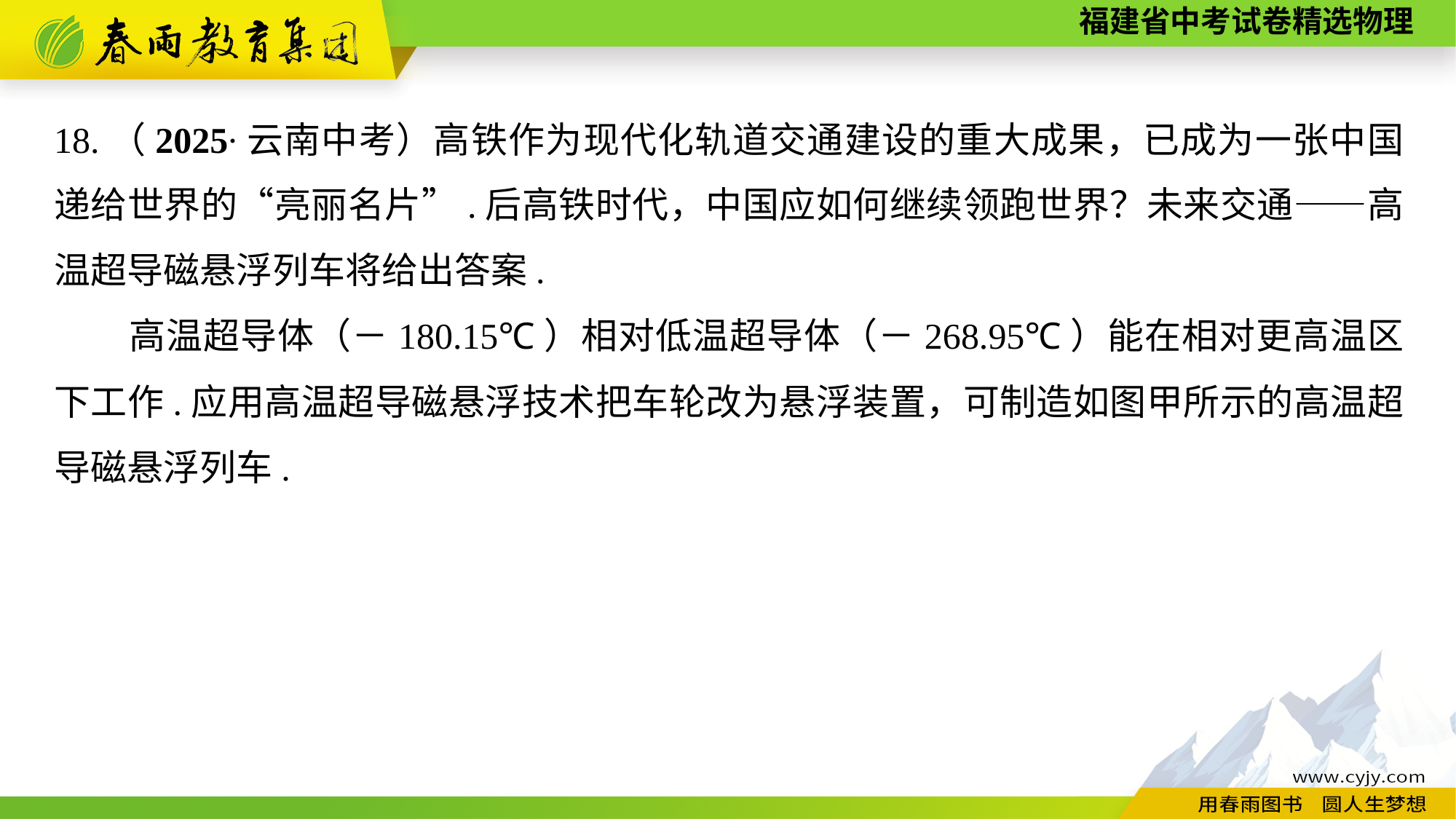

18.（2025∙云南中考）高铁作为现代化轨道交通建设的重大成果，已成为一张中国递给世界的“亮丽名片”.后高铁时代，中国应如何继续领跑世界？未来交通——高温超导磁悬浮列车将给出答案.
高温超导体（－180.15℃）相对低温超导体（－268.95℃）能在相对更高温区下工作.应用高温超导磁悬浮技术把车轮改为悬浮装置，可制造如图甲所示的高温超导磁悬浮列车.